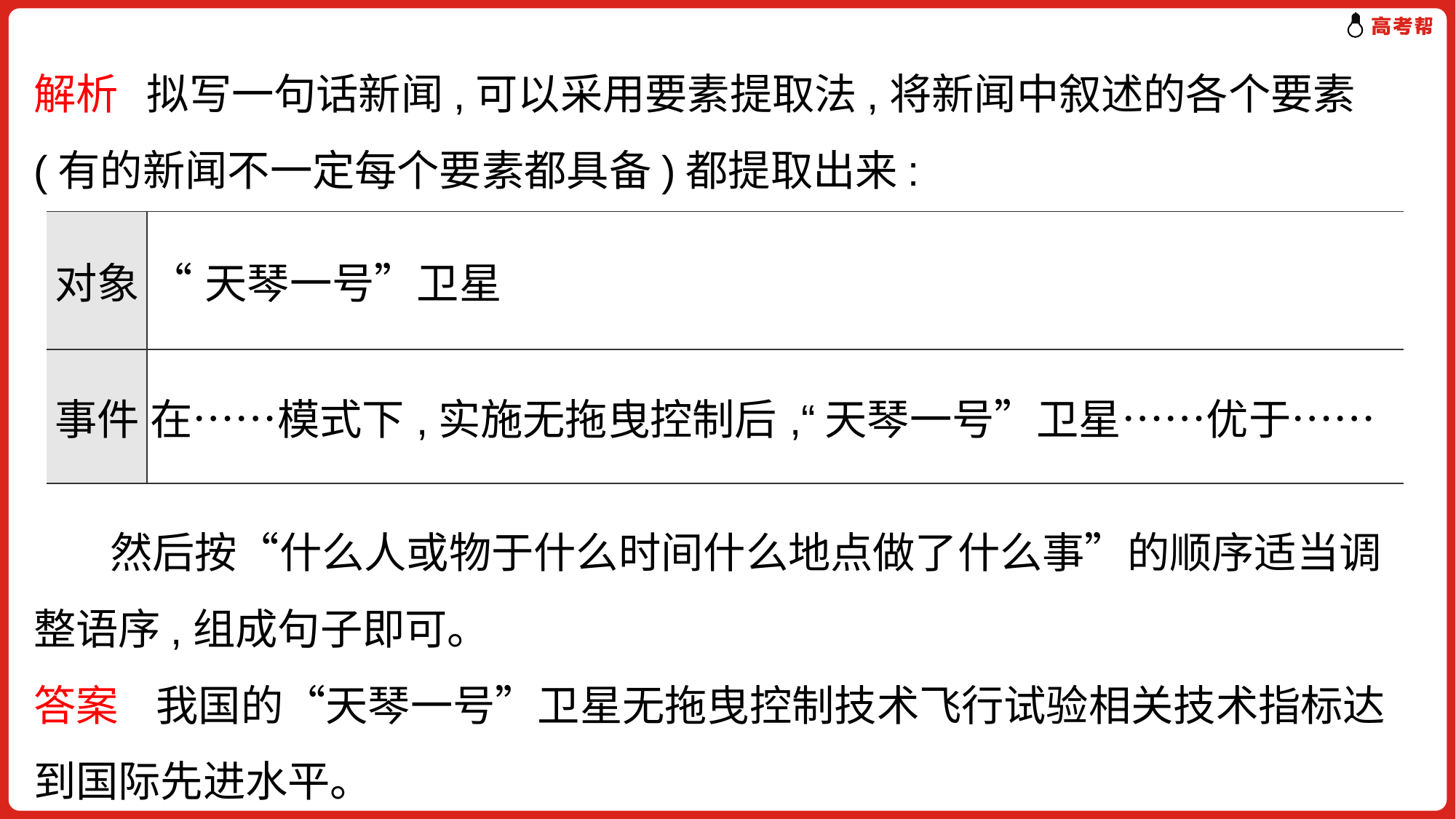

解析   拟写一句话新闻,可以采用要素提取法,将新闻中叙述的各个要素(有的新闻不一定每个要素都具备)都提取出来:

       然后按“什么人或物于什么时间什么地点做了什么事”的顺序适当调整语序,组成句子即可。
答案    我国的“天琴一号”卫星无拖曳控制技术飞行试验相关技术指标达到国际先进水平。
| 对象 | “天琴一号”卫星 |
| --- | --- |
| 事件 | 在……模式下,实施无拖曳控制后,“天琴一号”卫星……优于…… |